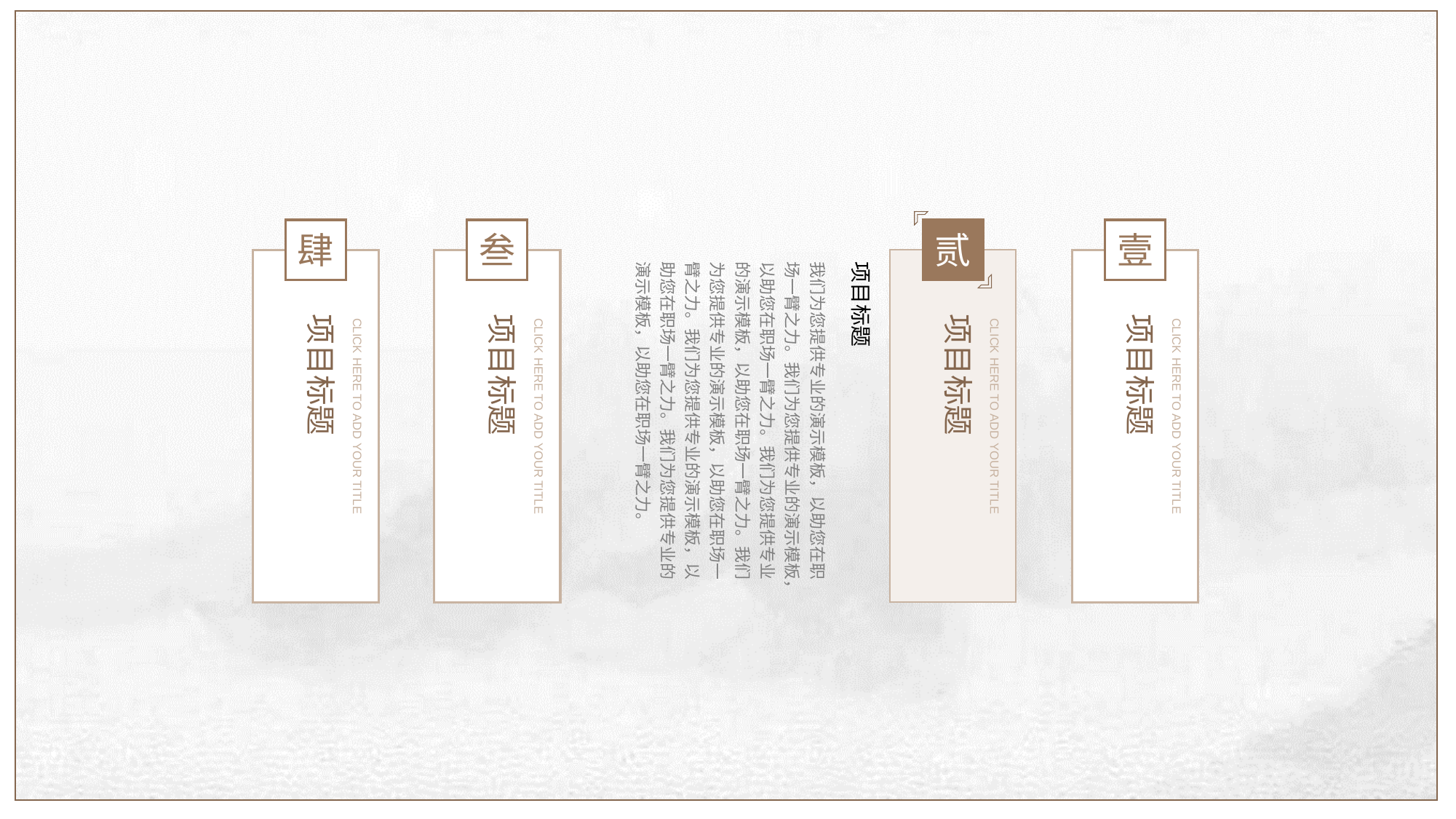

贰

项目标题
CLICK HERE TO ADD YOUR TITLE

肆

项目标题
CLICK HERE TO ADD YOUR TITLE

叁

项目标题
CLICK HERE TO ADD YOUR TITLE

壹

项目标题
CLICK HERE TO ADD YOUR TITLE
项目标题
我们为您提供专业的演示模板，以助您在职场一臂之力。我们为您提供专业的演示模板，以助您在职场一臂之力。我们为您提供专业的演示模板，以助您在职场一臂之力。我们为您提供专业的演示模板，以助您在职场一臂之力。我们为您提供专业的演示模板，以助您在职场一臂之力。我们为您提供专业的演示模板，以助您在职场一臂之力。